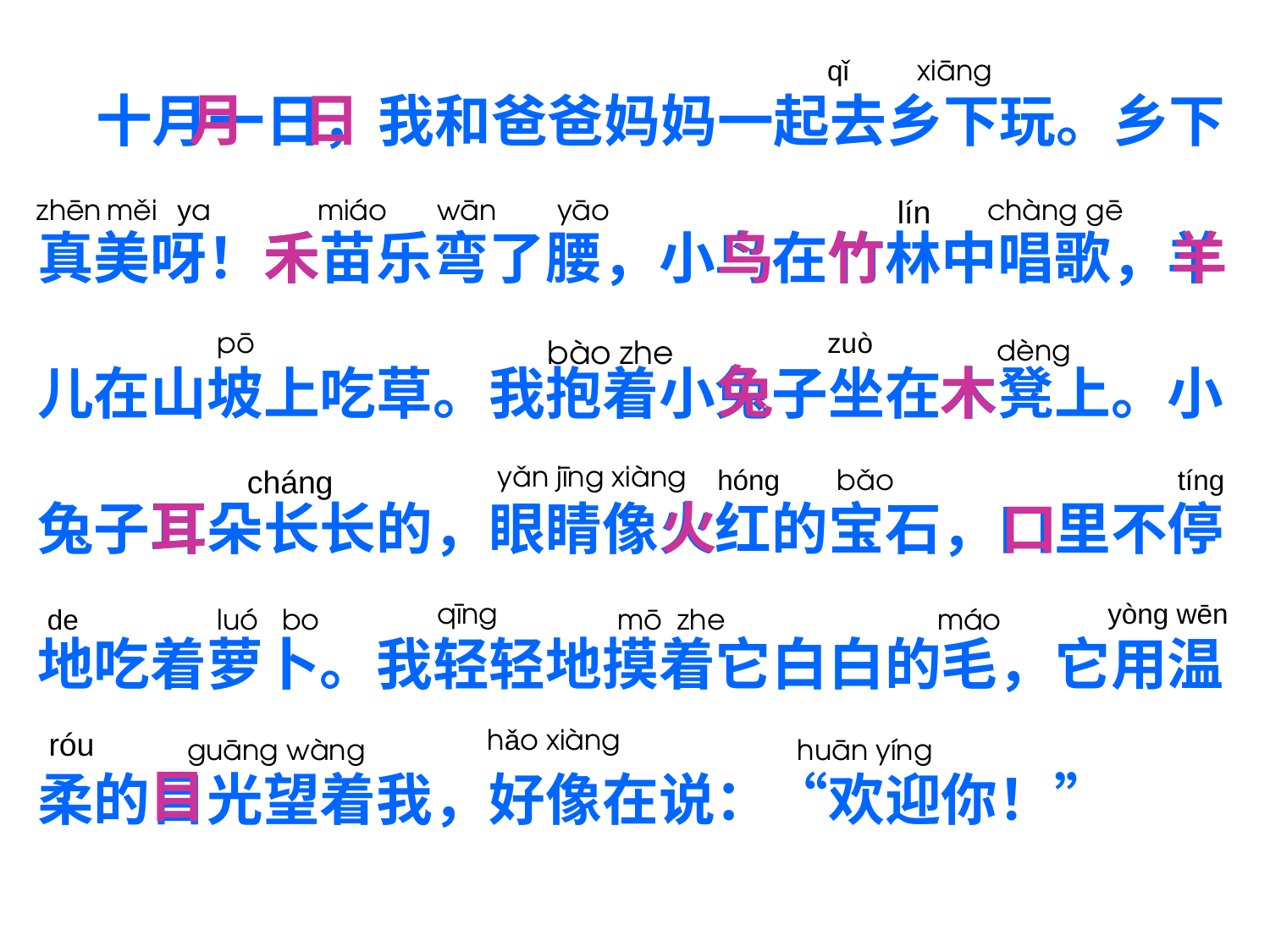

十月一日，我和爸爸妈妈一起去乡下玩。乡下

真美呀！禾苗乐弯了腰，小鸟在竹林中唱歌，羊

儿在山坡上吃草。我抱着小兔子坐在木凳上。小

兔子耳朵长长的，眼睛像火红的宝石，口里不停

地吃着萝卜。我轻轻地摸着它白白的毛，它用温

柔的目光望着我，好像在说：“欢迎你！”

qǐ
xiāng
zhēn
měi
ya
miáo
wān
yāo
lín
chàng gē
pō
zuò
bào zhe
dèng
yǎn jīng xiàng
cháng
hóng
bǎo
tíng
qīng
yòng wēn
de
luó   bo
mō  zhe
máo
hǎo xiàng
róu
guāng wàng

月
日
禾
鸟
竹
羊
兔
木
火
耳
口
huān yíng
目